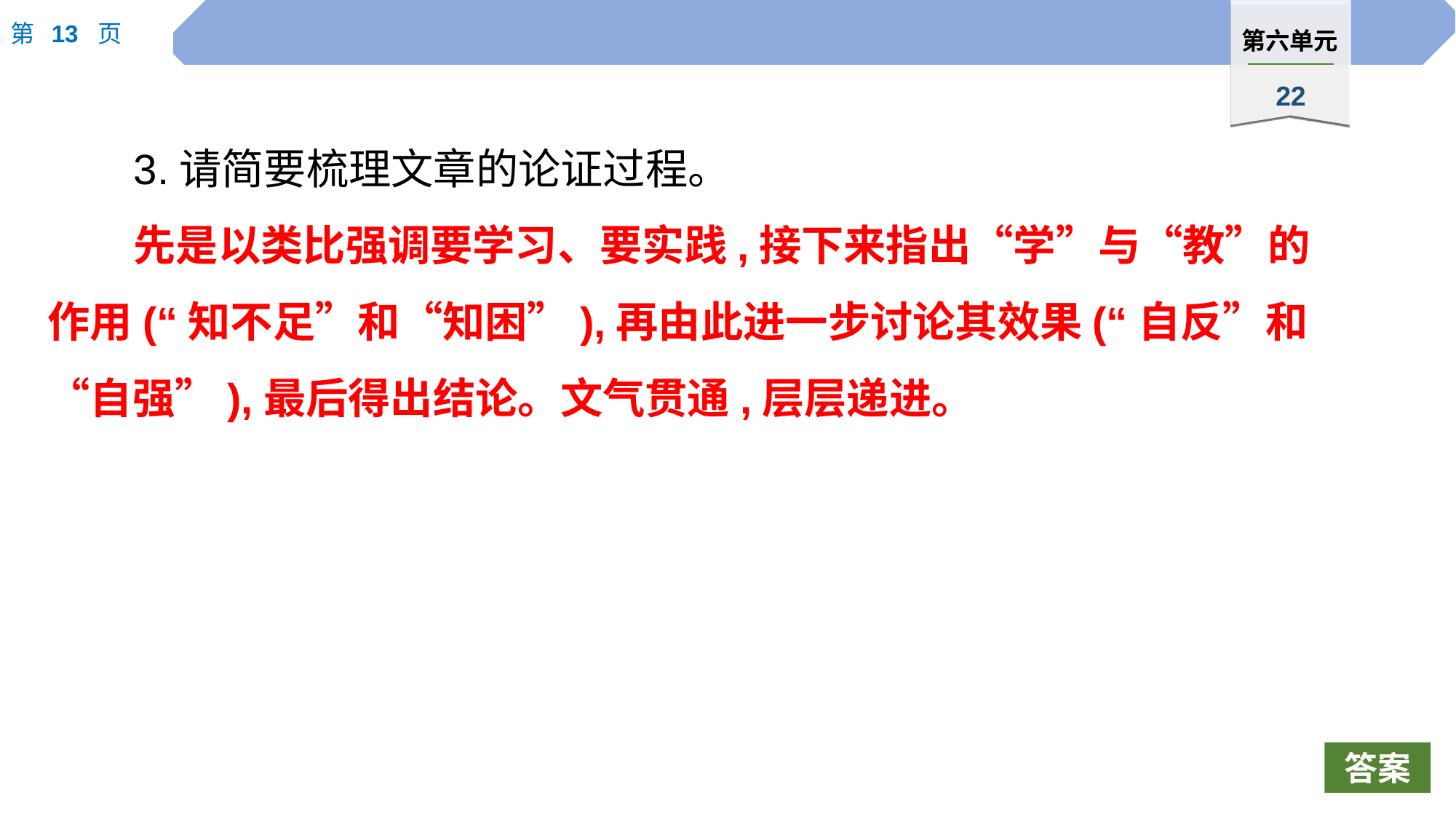

3.请简要梳理文章的论证过程。
先是以类比强调要学习、要实践,接下来指出“学”与“教”的作用(“知不足”和“知困”),再由此进一步讨论其效果(“自反”和“自强”),最后得出结论。文气贯通,层层递进。
答案